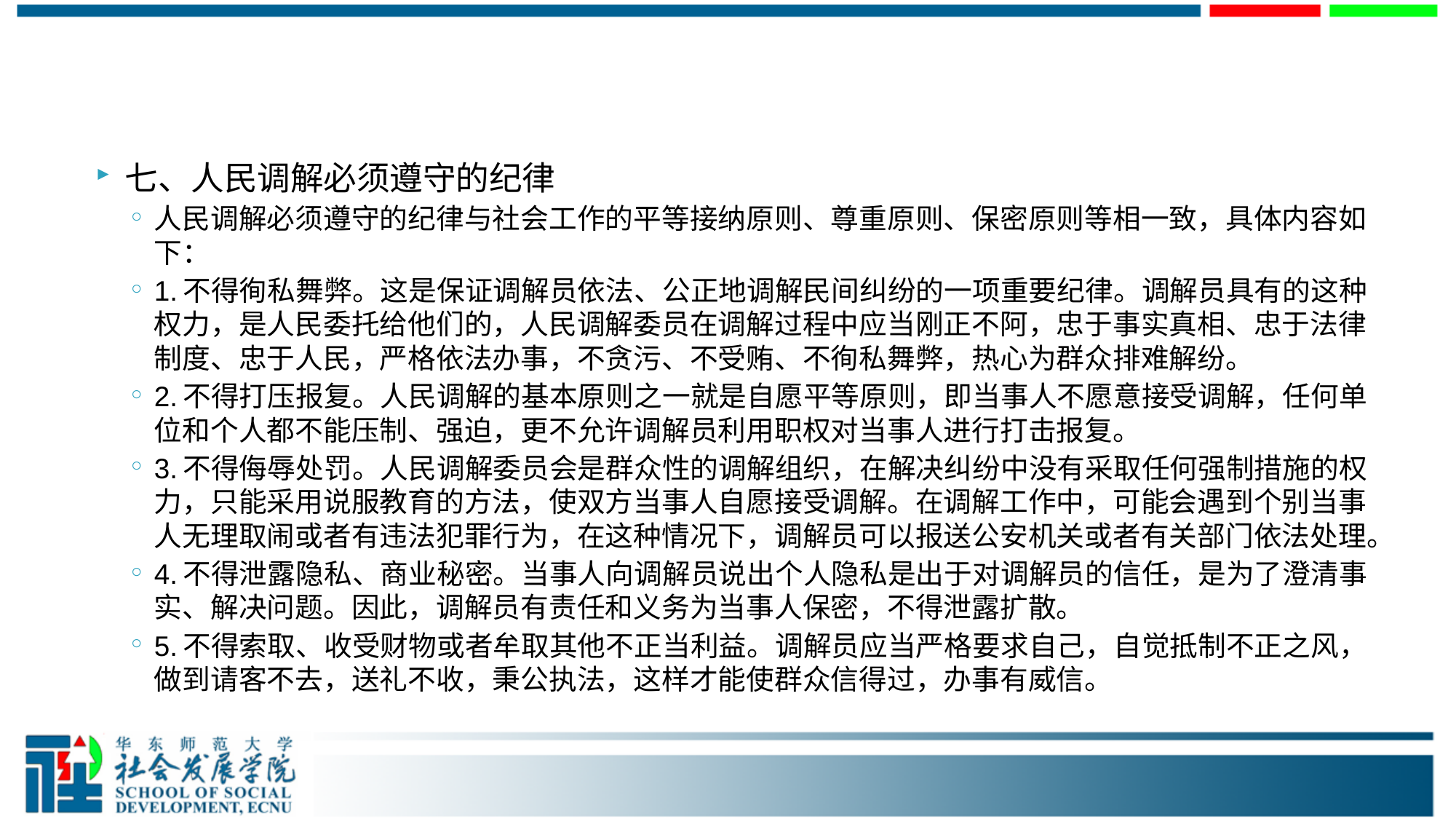

#
七、人民调解必须遵守的纪律
人民调解必须遵守的纪律与社会工作的平等接纳原则、尊重原则、保密原则等相一致，具体内容如下：
1.不得徇私舞弊。这是保证调解员依法、公正地调解民间纠纷的一项重要纪律。调解员具有的这种权力，是人民委托给他们的，人民调解委员在调解过程中应当刚正不阿，忠于事实真相、忠于法律制度、忠于人民，严格依法办事，不贪污、不受贿、不徇私舞弊，热心为群众排难解纷。
2.不得打压报复。人民调解的基本原则之一就是自愿平等原则，即当事人不愿意接受调解，任何单位和个人都不能压制、强迫，更不允许调解员利用职权对当事人进行打击报复。
3.不得侮辱处罚。人民调解委员会是群众性的调解组织，在解决纠纷中没有采取任何强制措施的权力，只能采用说服教育的方法，使双方当事人自愿接受调解。在调解工作中，可能会遇到个别当事人无理取闹或者有违法犯罪行为，在这种情况下，调解员可以报送公安机关或者有关部门依法处理。
4.不得泄露隐私、商业秘密。当事人向调解员说出个人隐私是出于对调解员的信任，是为了澄清事实、解决问题。因此，调解员有责任和义务为当事人保密，不得泄露扩散。
5.不得索取、收受财物或者牟取其他不正当利益。调解员应当严格要求自己，自觉抵制不正之风，做到请客不去，送礼不收，秉公执法，这样才能使群众信得过，办事有威信。